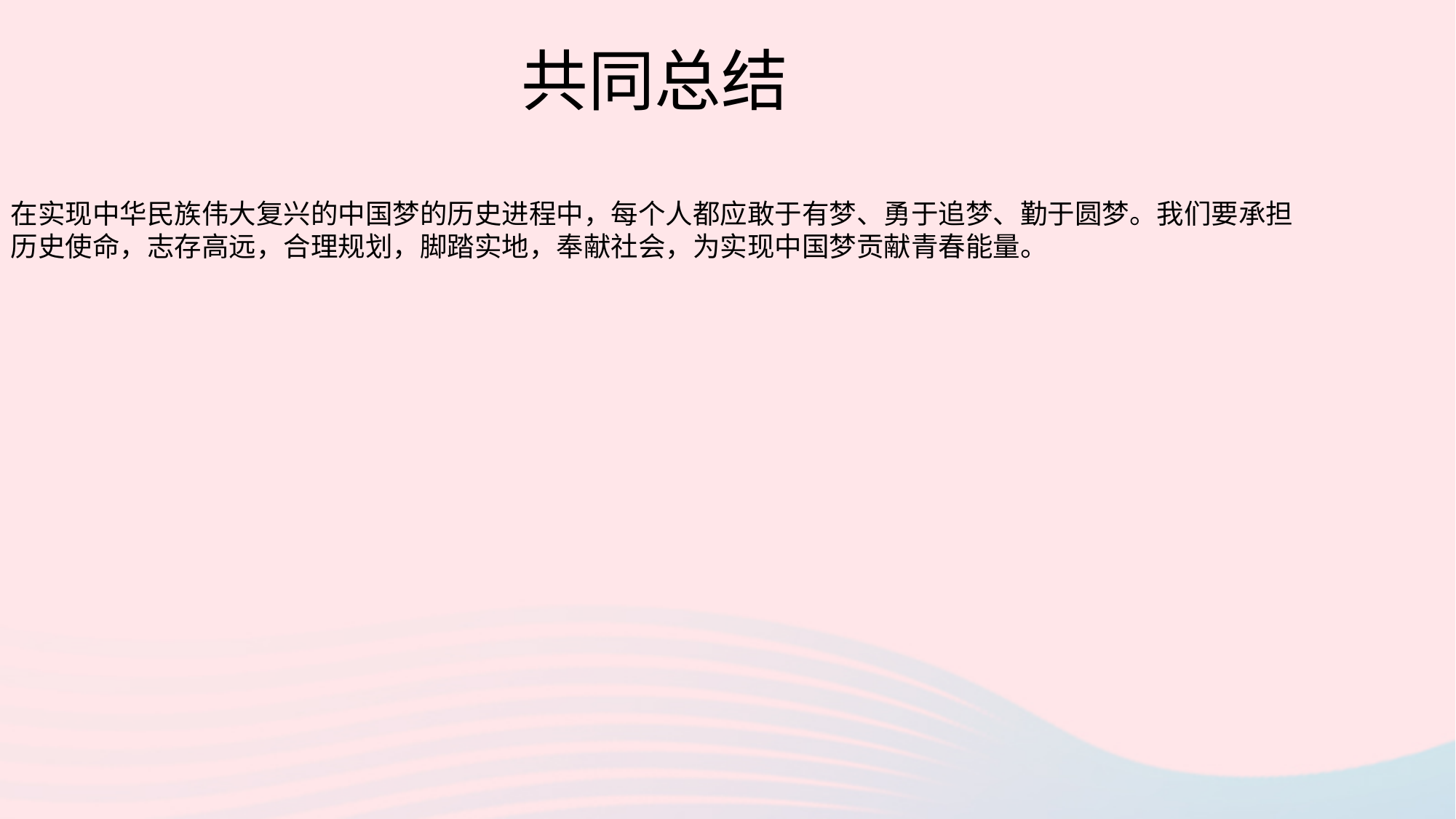

共同总结
在实现中华民族伟大复兴的中国梦的历史进程中，每个人都应敢于有梦、勇于追梦、勤于圆梦。我们要承担历史使命，志存高远，合理规划，脚踏实地，奉献社会，为实现中国梦贡献青春能量。